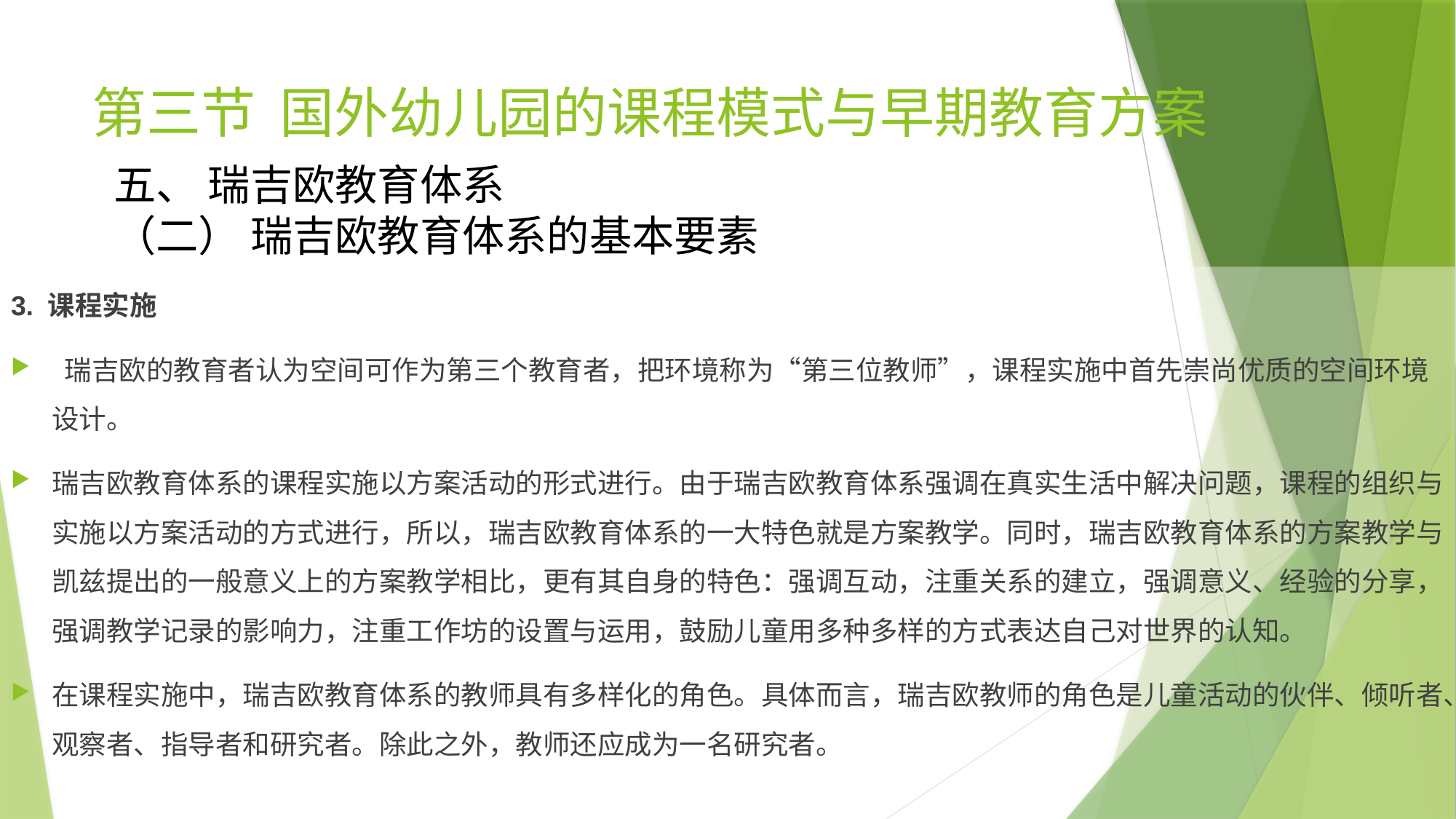

# 第三节  国外幼儿园的课程模式与早期教育方案
五、 瑞吉欧教育体系
（二） 瑞吉欧教育体系的基本要素
3. 课程实施
 瑞吉欧的教育者认为空间可作为第三个教育者，把环境称为“第三位教师”，课程实施中首先崇尚优质的空间环境设计。
瑞吉欧教育体系的课程实施以方案活动的形式进行。由于瑞吉欧教育体系强调在真实生活中解决问题，课程的组织与实施以方案活动的方式进行，所以，瑞吉欧教育体系的一大特色就是方案教学。同时，瑞吉欧教育体系的方案教学与凯兹提出的一般意义上的方案教学相比，更有其自身的特色：强调互动，注重关系的建立，强调意义、经验的分享，强调教学记录的影响力，注重工作坊的设置与运用，鼓励儿童用多种多样的方式表达自己对世界的认知。
在课程实施中，瑞吉欧教育体系的教师具有多样化的角色。具体而言，瑞吉欧教师的角色是儿童活动的伙伴、倾听者、观察者、指导者和研究者。除此之外，教师还应成为一名研究者。